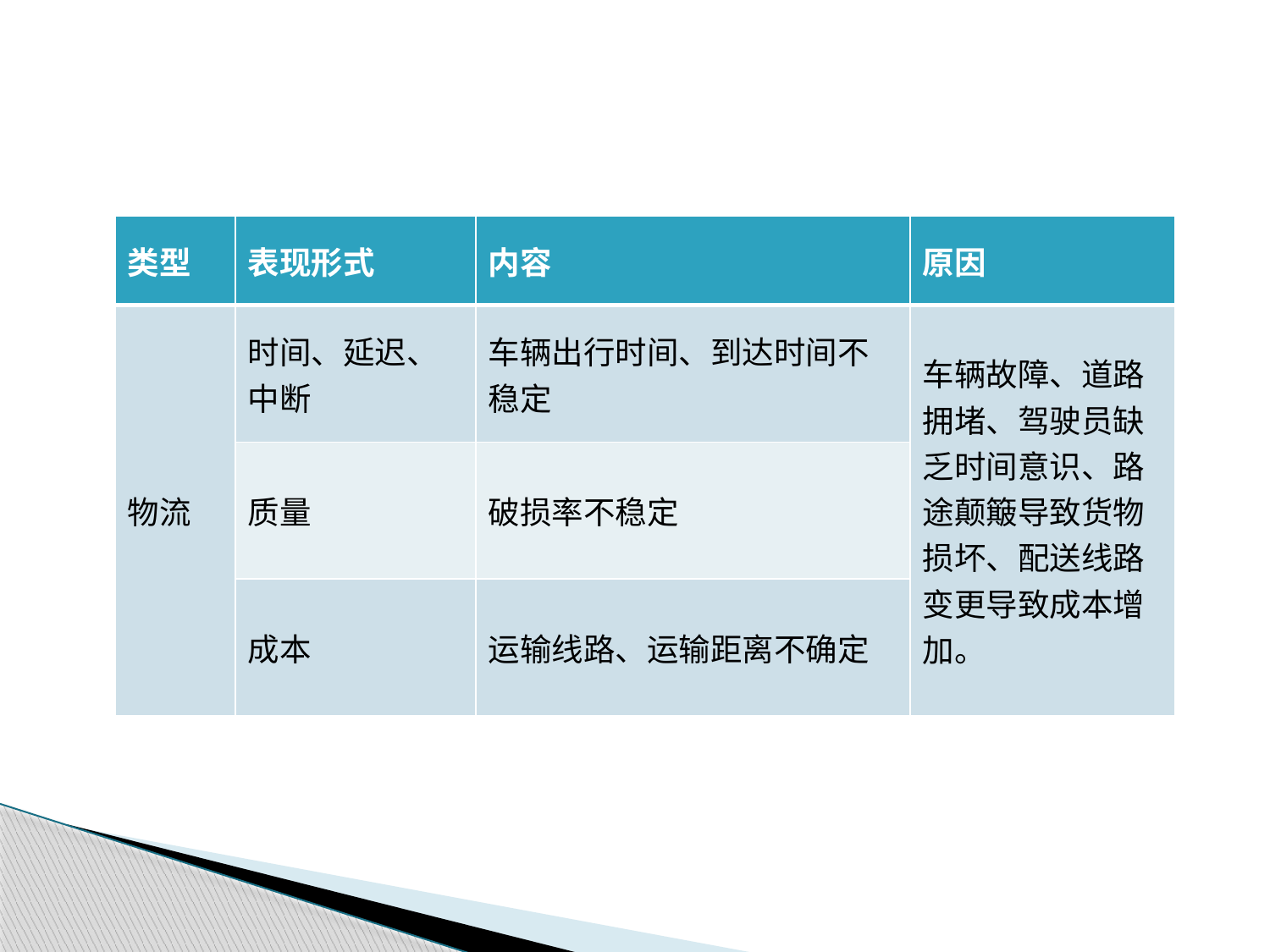

| 类型 | 表现形式 | 内容 | 原因 |
| --- | --- | --- | --- |
| 物流 | 时间、延迟、中断 | 车辆出行时间、到达时间不稳定 | 车辆故障、道路拥堵、驾驶员缺乏时间意识、路途颠簸导致货物损坏、配送线路变更导致成本增加。 |
|  | 质量 | 破损率不稳定 |  |
|  | 成本 | 运输线路、运输距离不确定 |  |